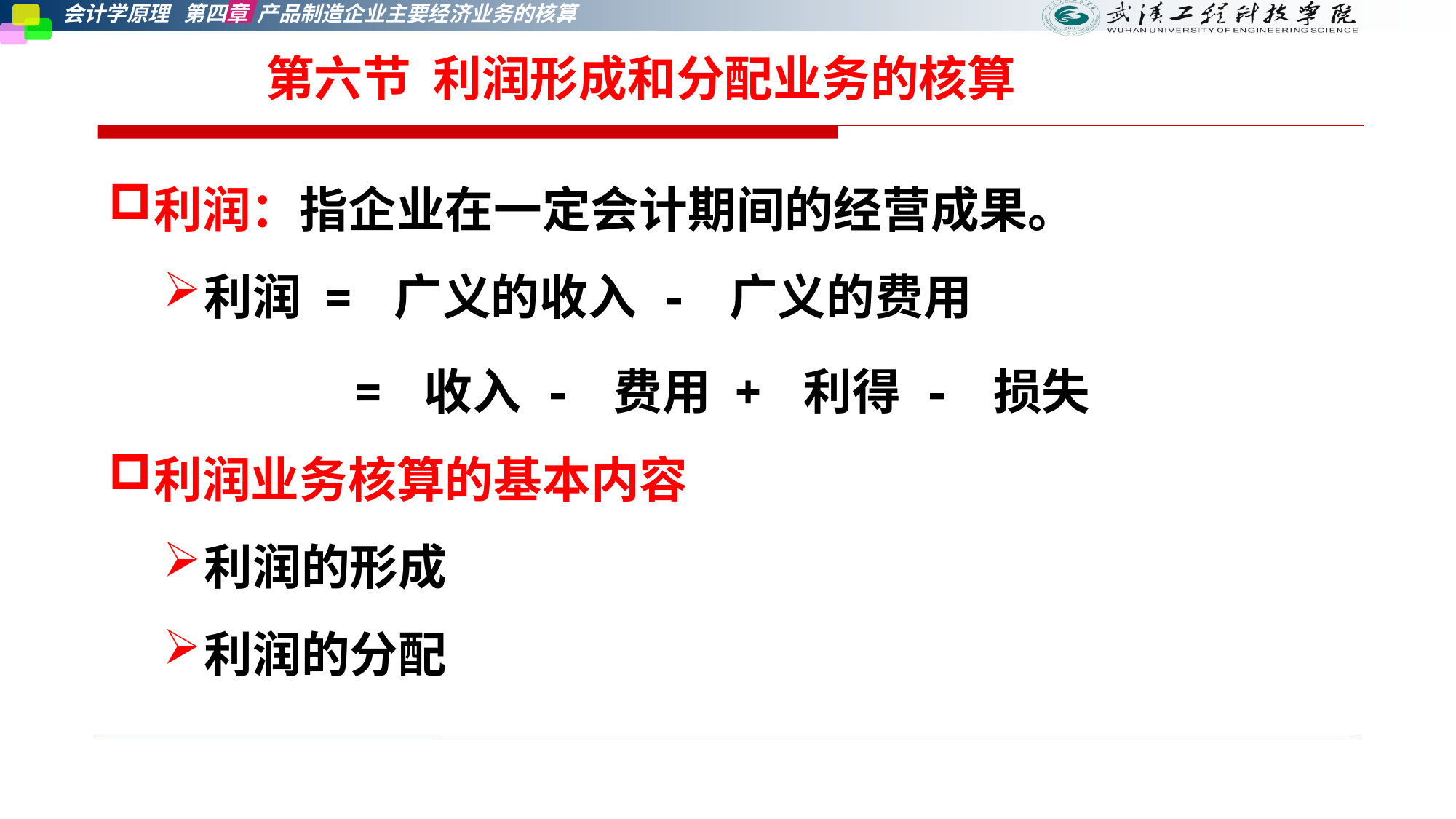

# 第六节  利润形成和分配业务的核算
利润：指企业在一定会计期间的经营成果。
利润 = 广义的收入 - 广义的费用
      = 收入 - 费用 + 利得 - 损失
利润业务核算的基本内容
利润的形成
利润的分配